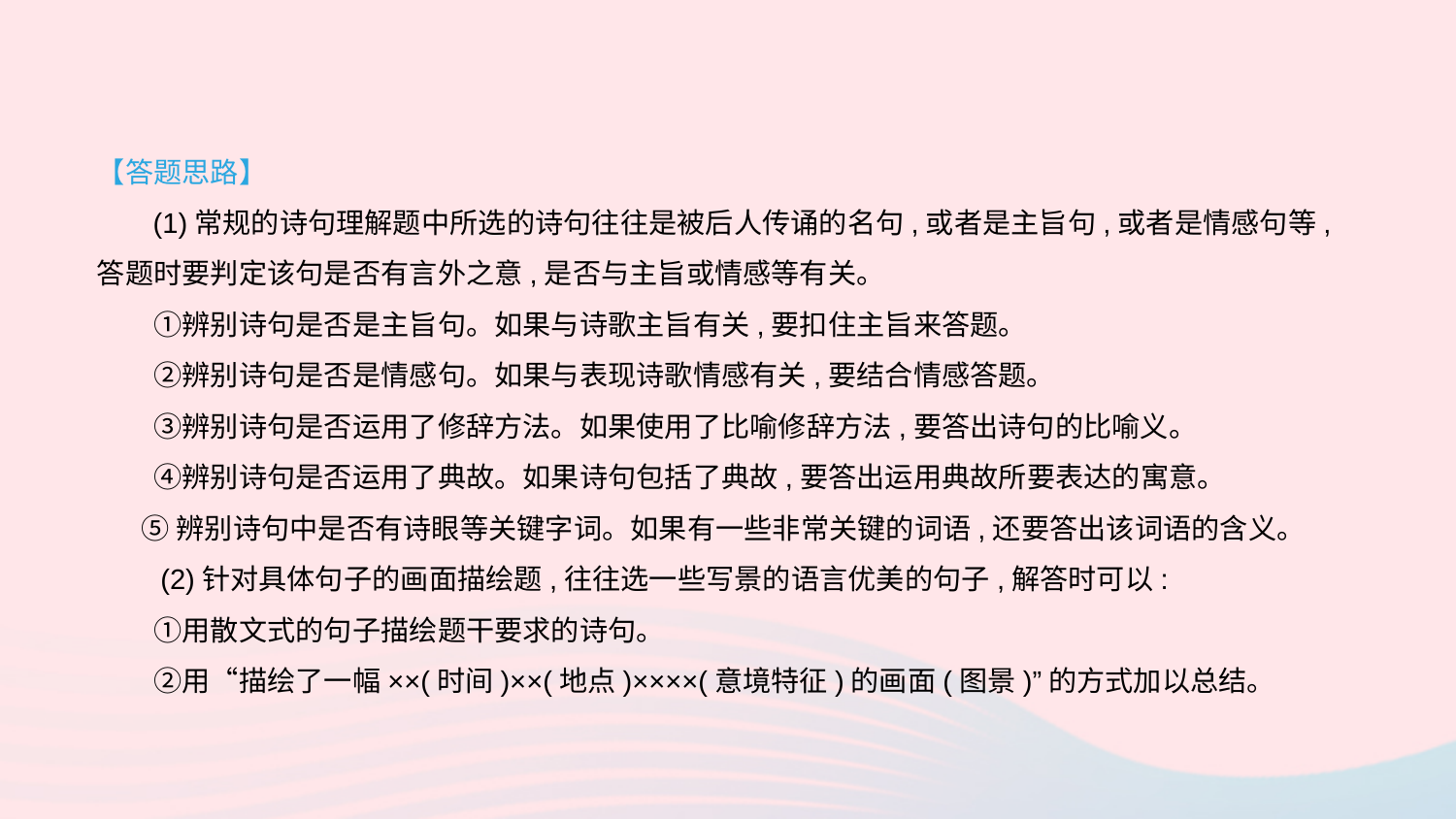

【答题思路】
       (1)常规的诗句理解题中所选的诗句往往是被后人传诵的名句,或者是主旨句,或者是情感句等,答题时要判定该句是否有言外之意,是否与主旨或情感等有关。
　　①辨别诗句是否是主旨句。如果与诗歌主旨有关,要扣住主旨来答题。
　　②辨别诗句是否是情感句。如果与表现诗歌情感有关,要结合情感答题。
　　③辨别诗句是否运用了修辞方法。如果使用了比喻修辞方法,要答出诗句的比喻义。
　　④辨别诗句是否运用了典故。如果诗句包括了典故,要答出运用典故所要表达的寓意。
       ⑤辨别诗句中是否有诗眼等关键字词。如果有一些非常关键的词语,还要答出该词语的含义。
　　(2)针对具体句子的画面描绘题,往往选一些写景的语言优美的句子,解答时可以:
　　①用散文式的句子描绘题干要求的诗句。
　　②用“描绘了一幅××(时间)××(地点)××××(意境特征)的画面(图景)”的方式加以总结。